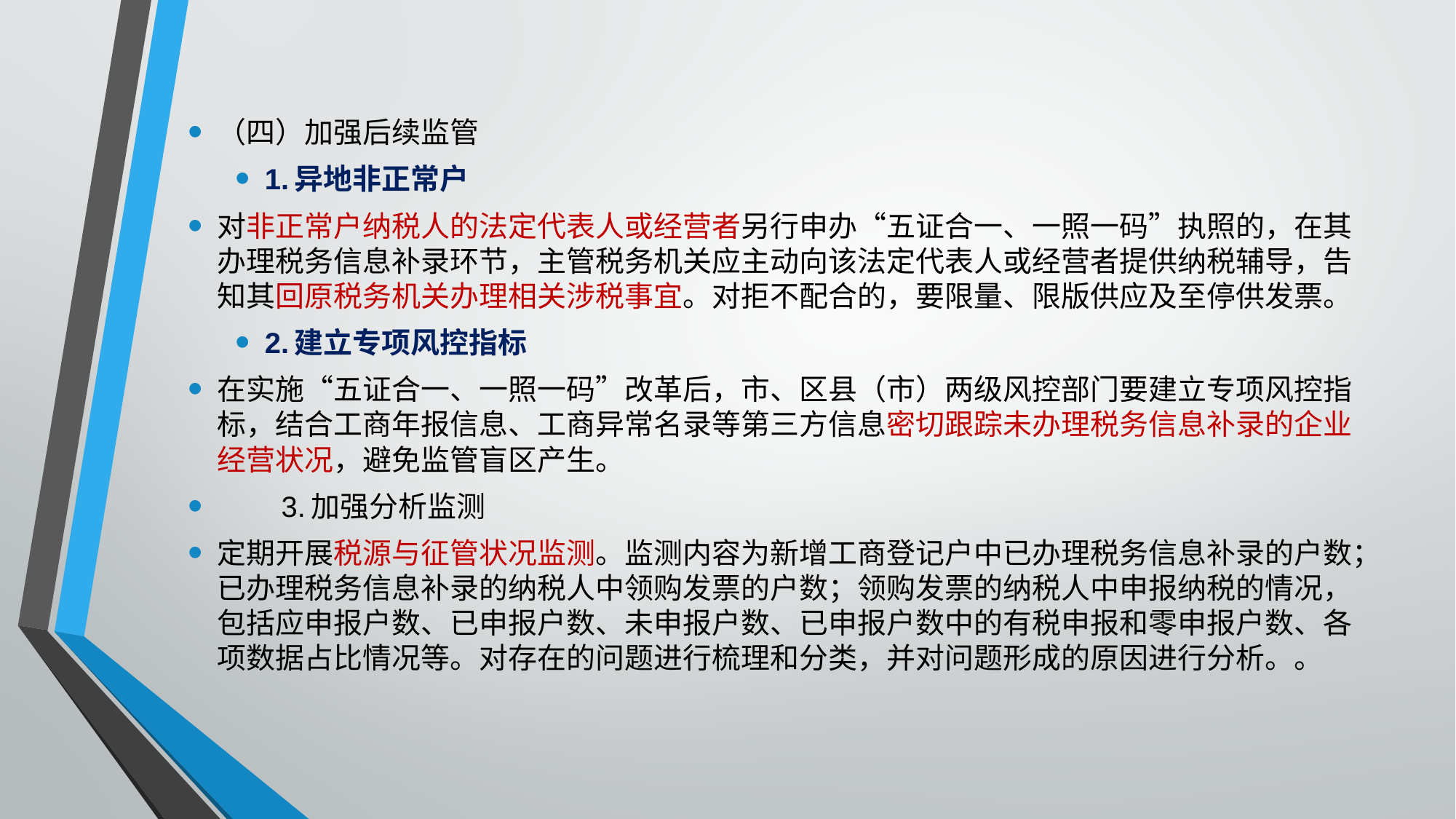

（四）加强后续监管
1.异地非正常户
对非正常户纳税人的法定代表人或经营者另行申办“五证合一、一照一码”执照的，在其办理税务信息补录环节，主管税务机关应主动向该法定代表人或经营者提供纳税辅导，告知其回原税务机关办理相关涉税事宜。对拒不配合的，要限量、限版供应及至停供发票。
2.建立专项风控指标
在实施“五证合一、一照一码”改革后，市、区县（市）两级风控部门要建立专项风控指标，结合工商年报信息、工商异常名录等第三方信息密切跟踪未办理税务信息补录的企业经营状况，避免监管盲区产生。
　　3.加强分析监测
定期开展税源与征管状况监测。监测内容为新增工商登记户中已办理税务信息补录的户数；已办理税务信息补录的纳税人中领购发票的户数；领购发票的纳税人中申报纳税的情况，包括应申报户数、已申报户数、未申报户数、已申报户数中的有税申报和零申报户数、各项数据占比情况等。对存在的问题进行梳理和分类，并对问题形成的原因进行分析。。